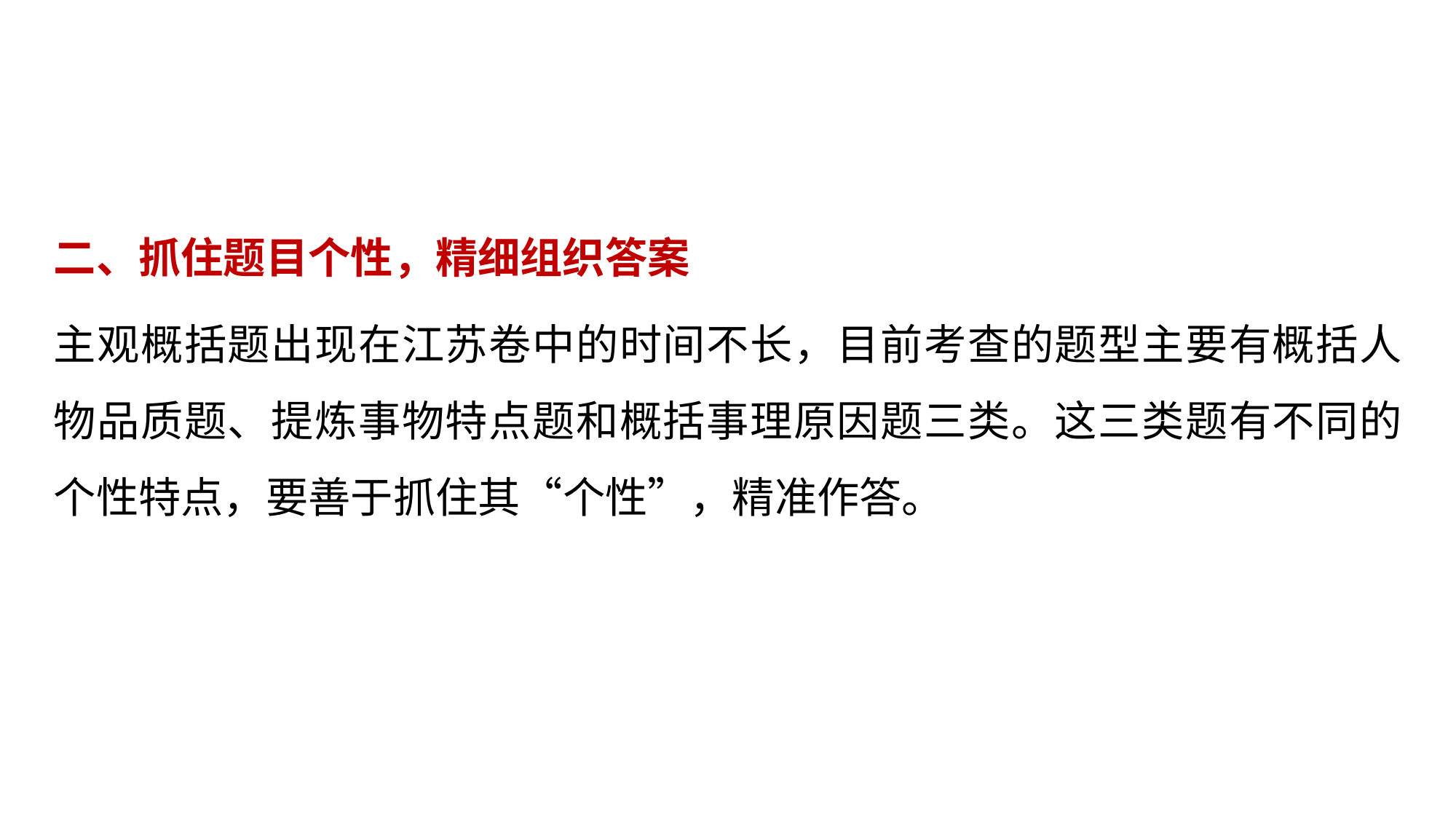

二、抓住题目个性，精细组织答案
主观概括题出现在江苏卷中的时间不长，目前考查的题型主要有概括人物品质题、提炼事物特点题和概括事理原因题三类。这三类题有不同的个性特点，要善于抓住其“个性”，精准作答。